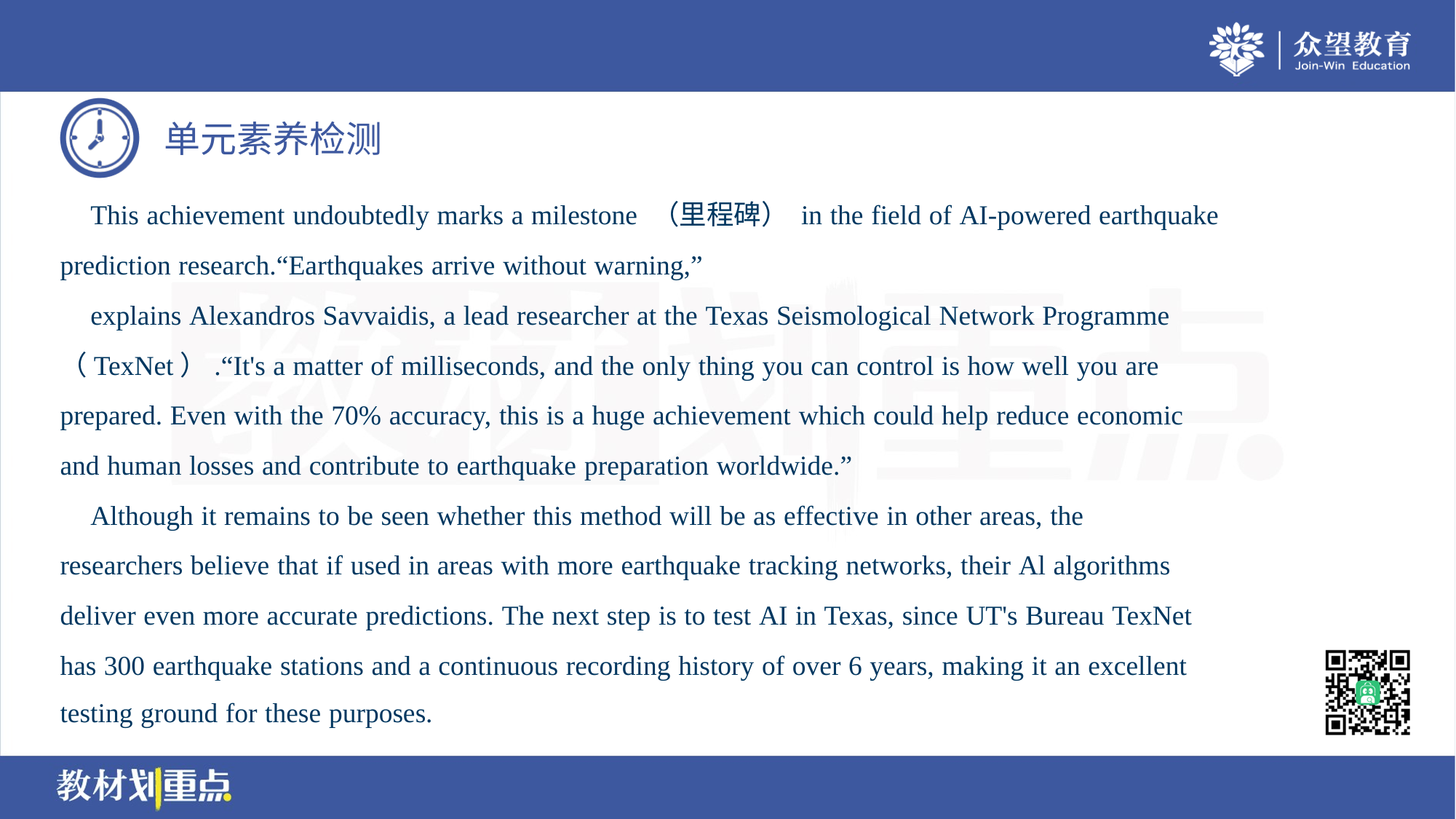

This achievement undoubtedly marks a milestone （里程碑） in the field of AI-powered earthquake
prediction research.“Earthquakes arrive without warning,”
    explains Alexandros Savvaidis, a lead researcher at the Texas Seismological Network Programme
（TexNet）.“It's a matter of milliseconds, and the only thing you can control is how well you are
prepared. Even with the 70% accuracy, this is a huge achievement which could help reduce economic
and human losses and contribute to earthquake preparation worldwide.”
    Although it remains to be seen whether this method will be as effective in other areas, the
researchers believe that if used in areas with more earthquake tracking networks, their Al algorithms
deliver even more accurate predictions. The next step is to test AI in Texas, since UT's Bureau TexNet
has 300 earthquake stations and a continuous recording history of over 6 years, making it an excellent
testing ground for these purposes.